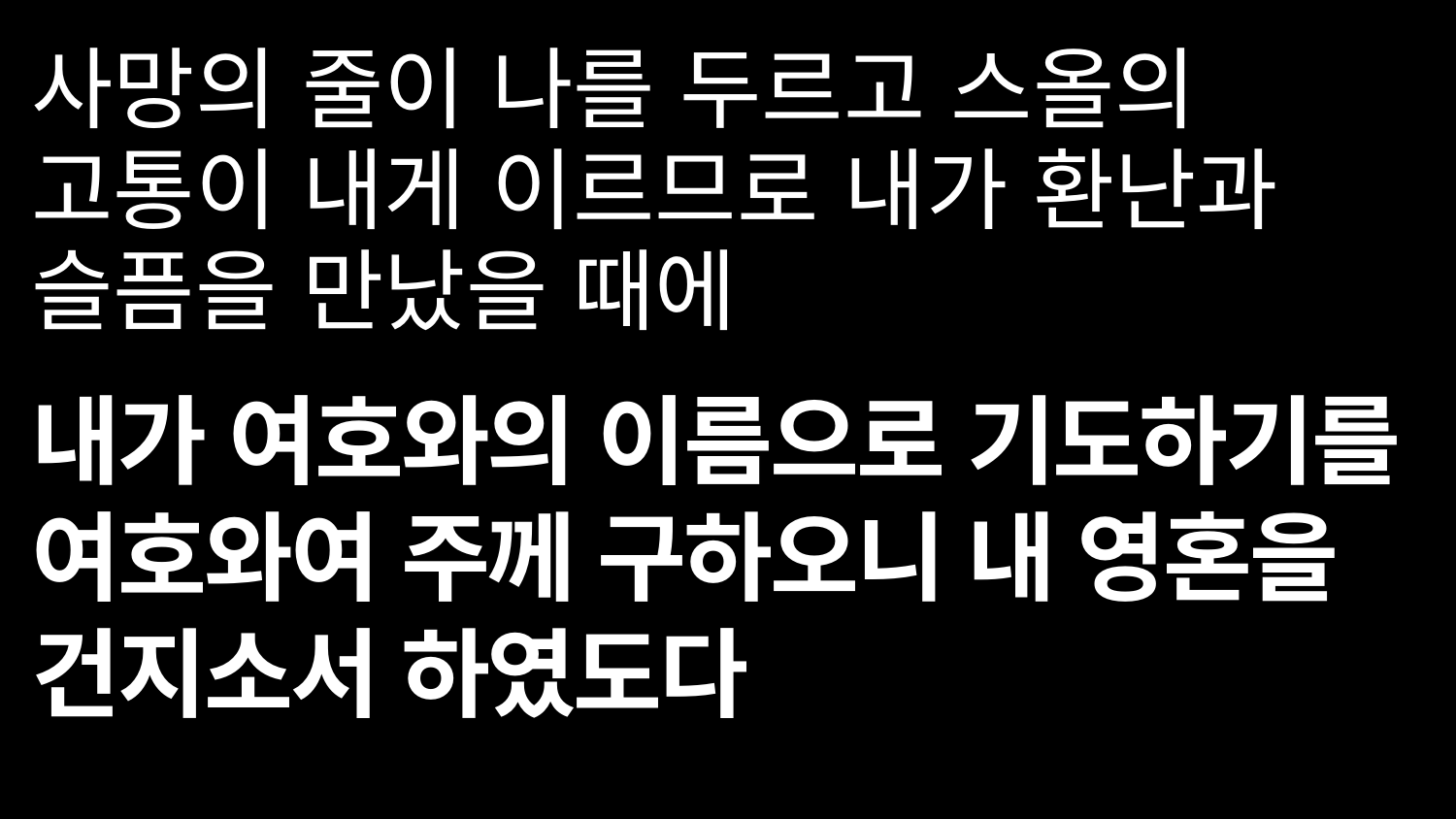

사망의 줄이 나를 두르고 스올의 고통이 내게 이르므로 내가 환난과 슬픔을 만났을 때에
내가 여호와의 이름으로 기도하기를 여호와여 주께 구하오니 내 영혼을 건지소서 하였도다